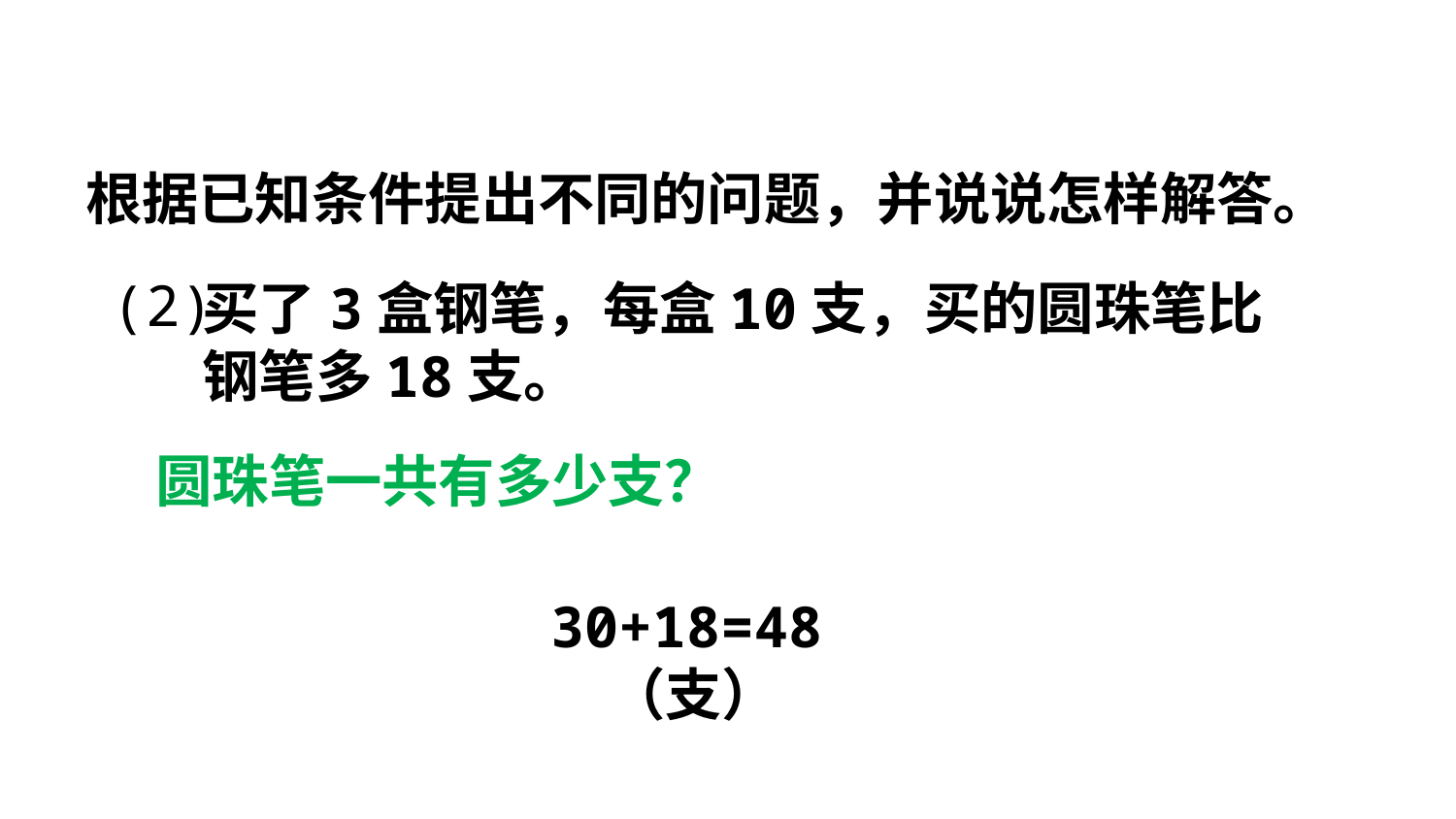

根据已知条件提出不同的问题，并说说怎样解答。
(2)
买了3盒钢笔，每盒10支，买的圆珠笔比钢笔多18支。
圆珠笔一共有多少支？
30+18=48（支）